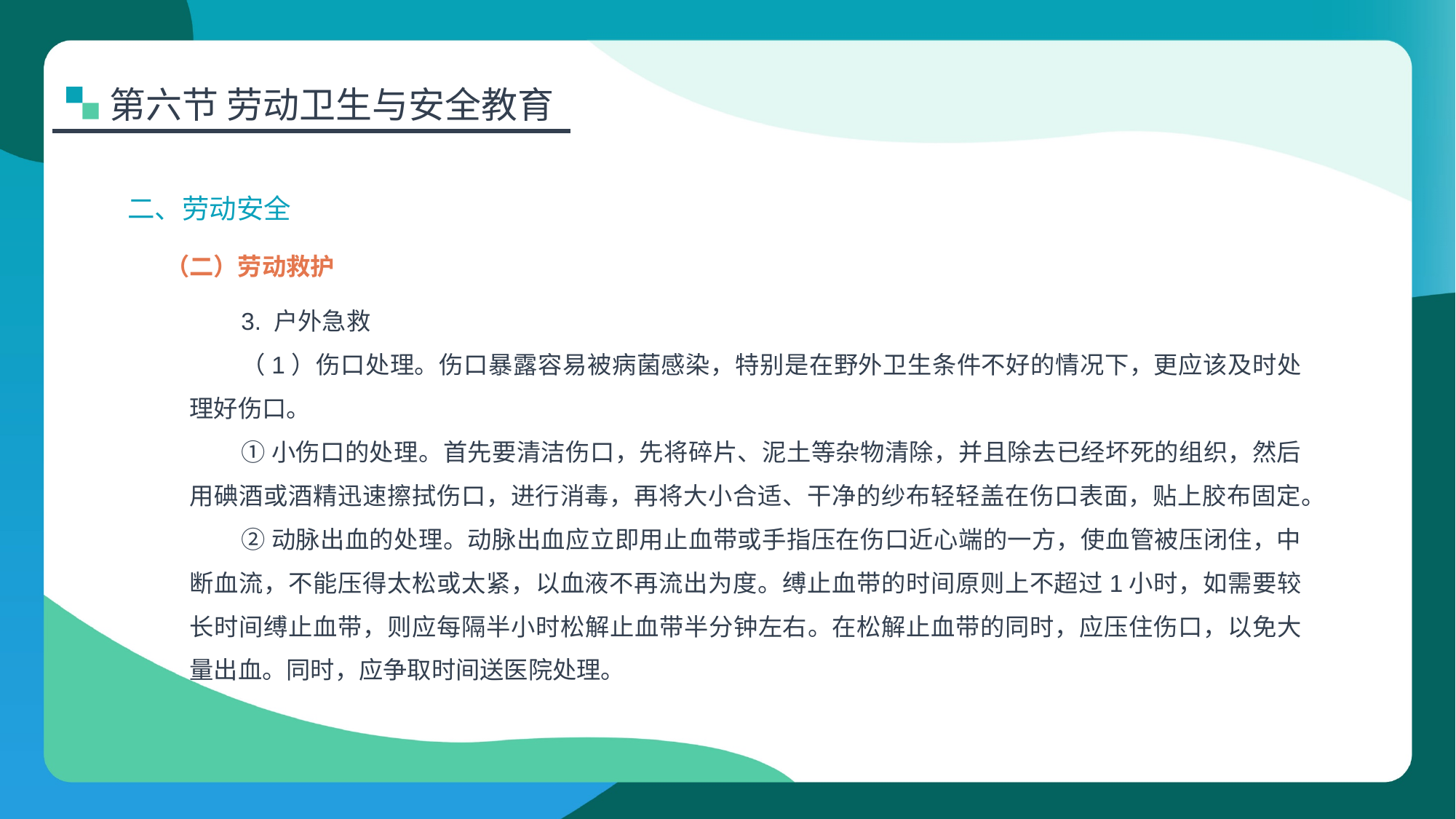

第六节 劳动卫生与安全教育

二、劳动安全
（二）劳动救护
3. 户外急救
（1）伤口处理。伤口暴露容易被病菌感染，特别是在野外卫生条件不好的情况下，更应该及时处理好伤口。
①小伤口的处理。首先要清洁伤口，先将碎片、泥土等杂物清除，并且除去已经坏死的组织，然后用碘酒或酒精迅速擦拭伤口，进行消毒，再将大小合适、干净的纱布轻轻盖在伤口表面，贴上胶布固定。
②动脉出血的处理。动脉出血应立即用止血带或手指压在伤口近心端的一方，使血管被压闭住，中断血流，不能压得太松或太紧，以血液不再流出为度。缚止血带的时间原则上不超过1小时，如需要较长时间缚止血带，则应每隔半小时松解止血带半分钟左右。在松解止血带的同时，应压住伤口，以免大量出血。同时，应争取时间送医院处理。